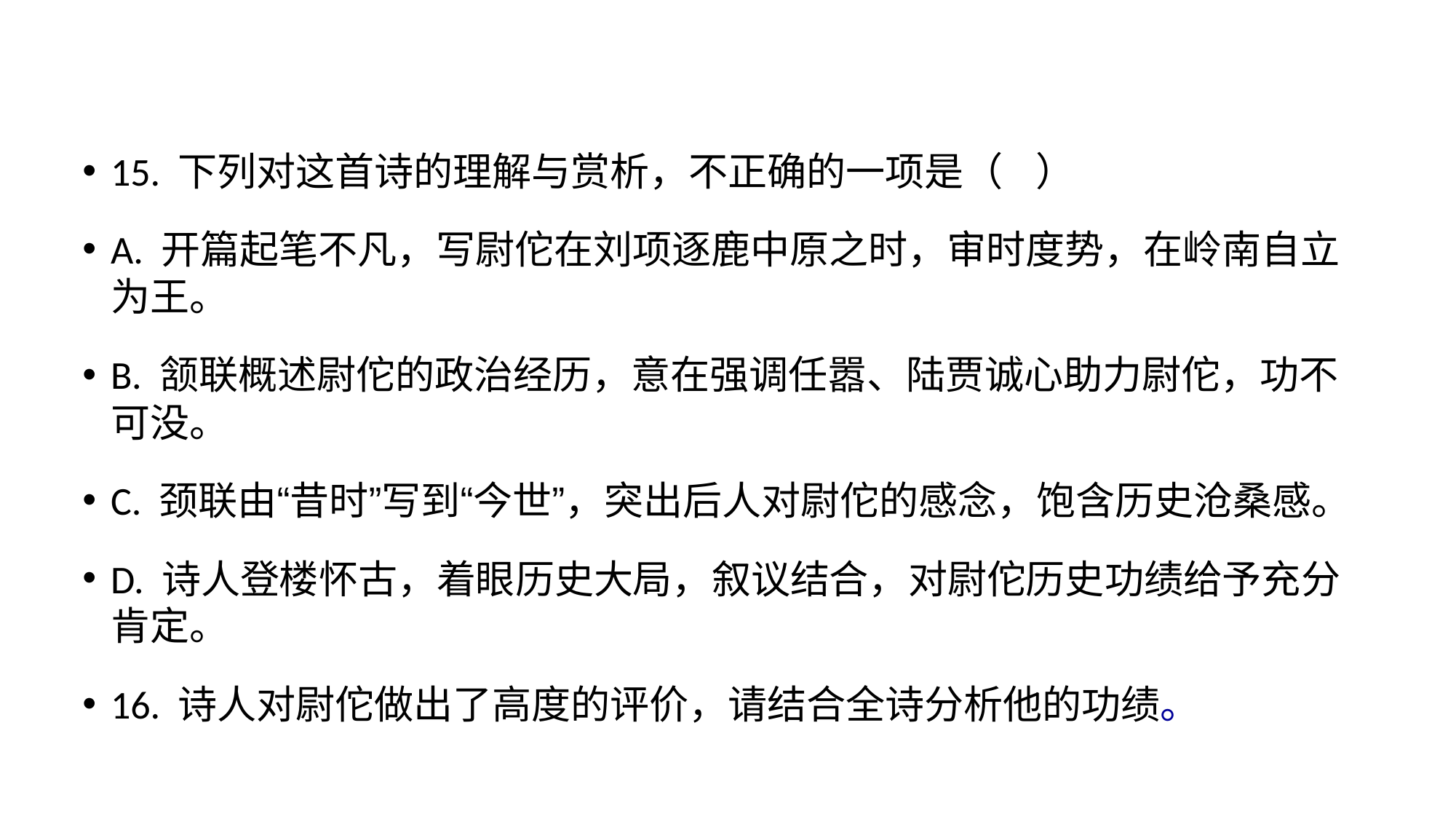

15. 下列对这首诗的理解与赏析，不正确的一项是（   ）
A. 开篇起笔不凡，写尉佗在刘项逐鹿中原之时，审时度势，在岭南自立为王。
B. 颔联概述尉佗的政治经历，意在强调任嚣、陆贾诚心助力尉佗，功不可没。
C. 颈联由“昔时”写到“今世”，突出后人对尉佗的感念，饱含历史沧桑感。
D. 诗人登楼怀古，着眼历史大局，叙议结合，对尉佗历史功绩给予充分肯定。
16. 诗人对尉佗做出了高度的评价，请结合全诗分析他的功绩。